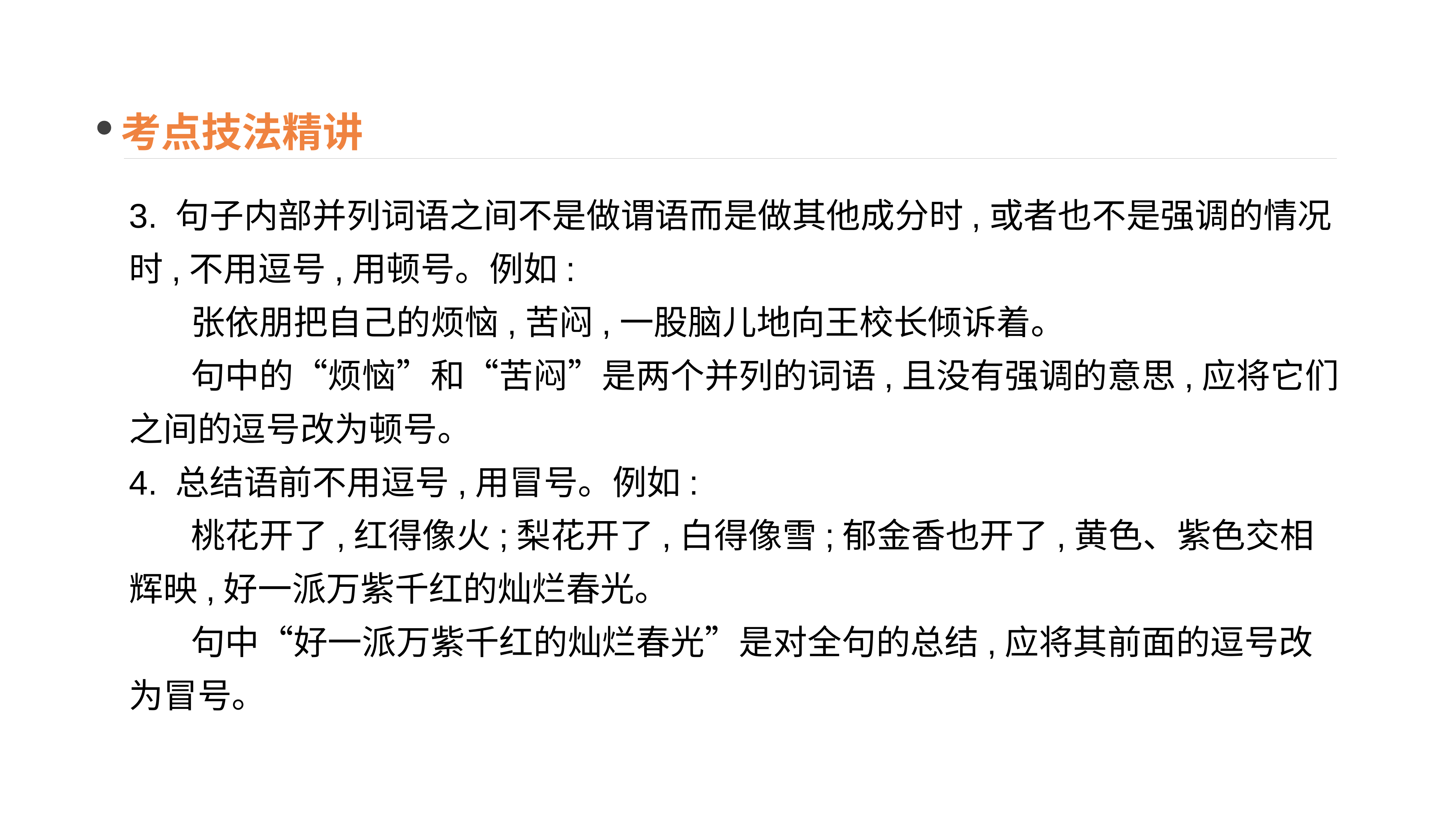

考点技法精讲

3. 句子内部并列词语之间不是做谓语而是做其他成分时,或者也不是强调的情况时,不用逗号,用顿号。例如:
       张依朋把自己的烦恼,苦闷,一股脑儿地向王校长倾诉着。
       句中的“烦恼”和“苦闷”是两个并列的词语,且没有强调的意思,应将它们之间的逗号改为顿号。
4. 总结语前不用逗号,用冒号。例如:
       桃花开了,红得像火;梨花开了,白得像雪;郁金香也开了,黄色、紫色交相辉映,好一派万紫千红的灿烂春光。
       句中“好一派万紫千红的灿烂春光”是对全句的总结,应将其前面的逗号改为冒号。